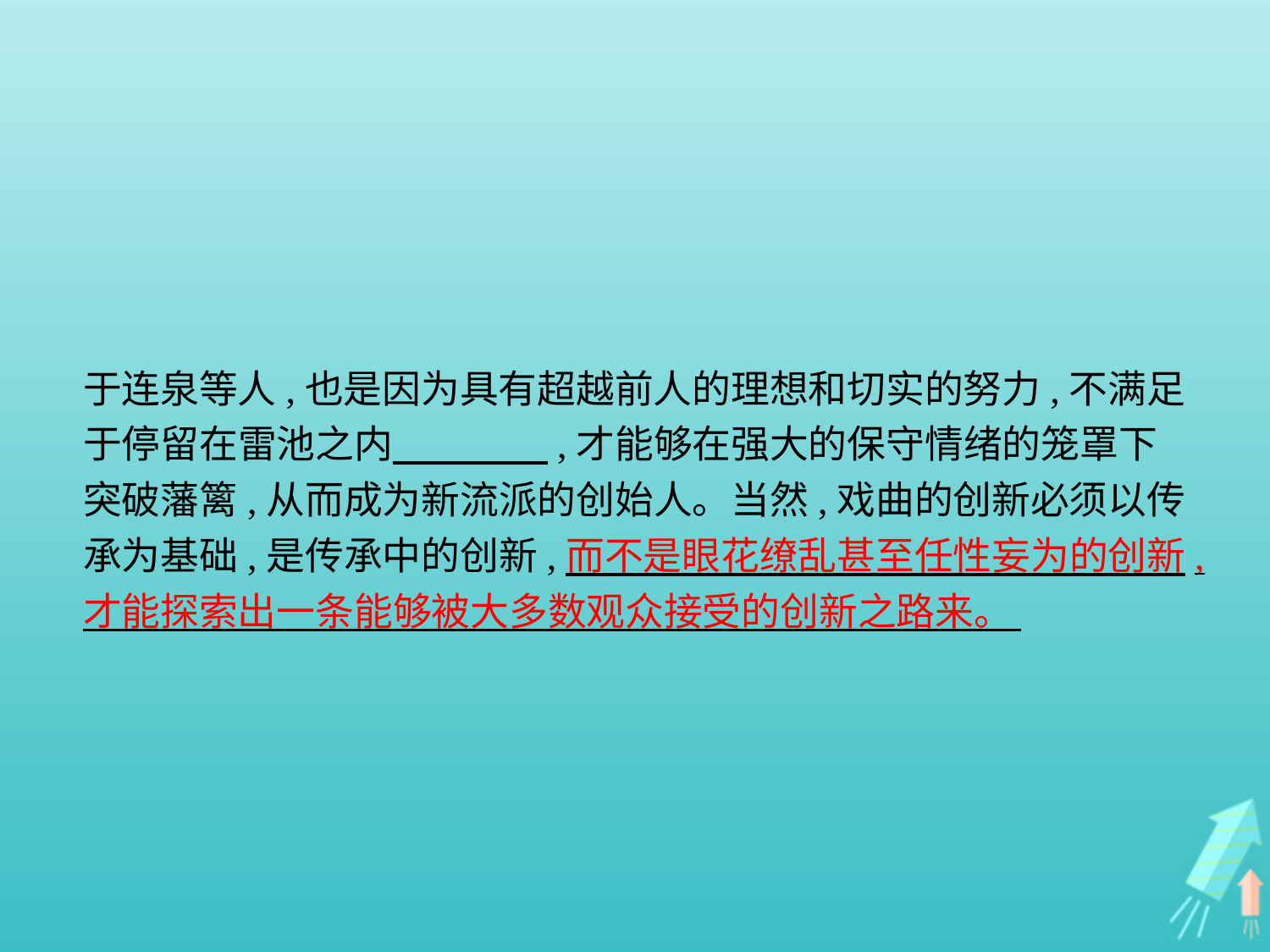

于连泉等人,也是因为具有超越前人的理想和切实的努力,不满足于停留在雷池之内　　　　,才能够在强大的保守情绪的笼罩下突破藩篱,从而成为新流派的创始人。当然,戏曲的创新必须以传承为基础,是传承中的创新,而不是眼花缭乱甚至任性妄为的创新,才能探索出一条能够被大多数观众接受的创新之路来。